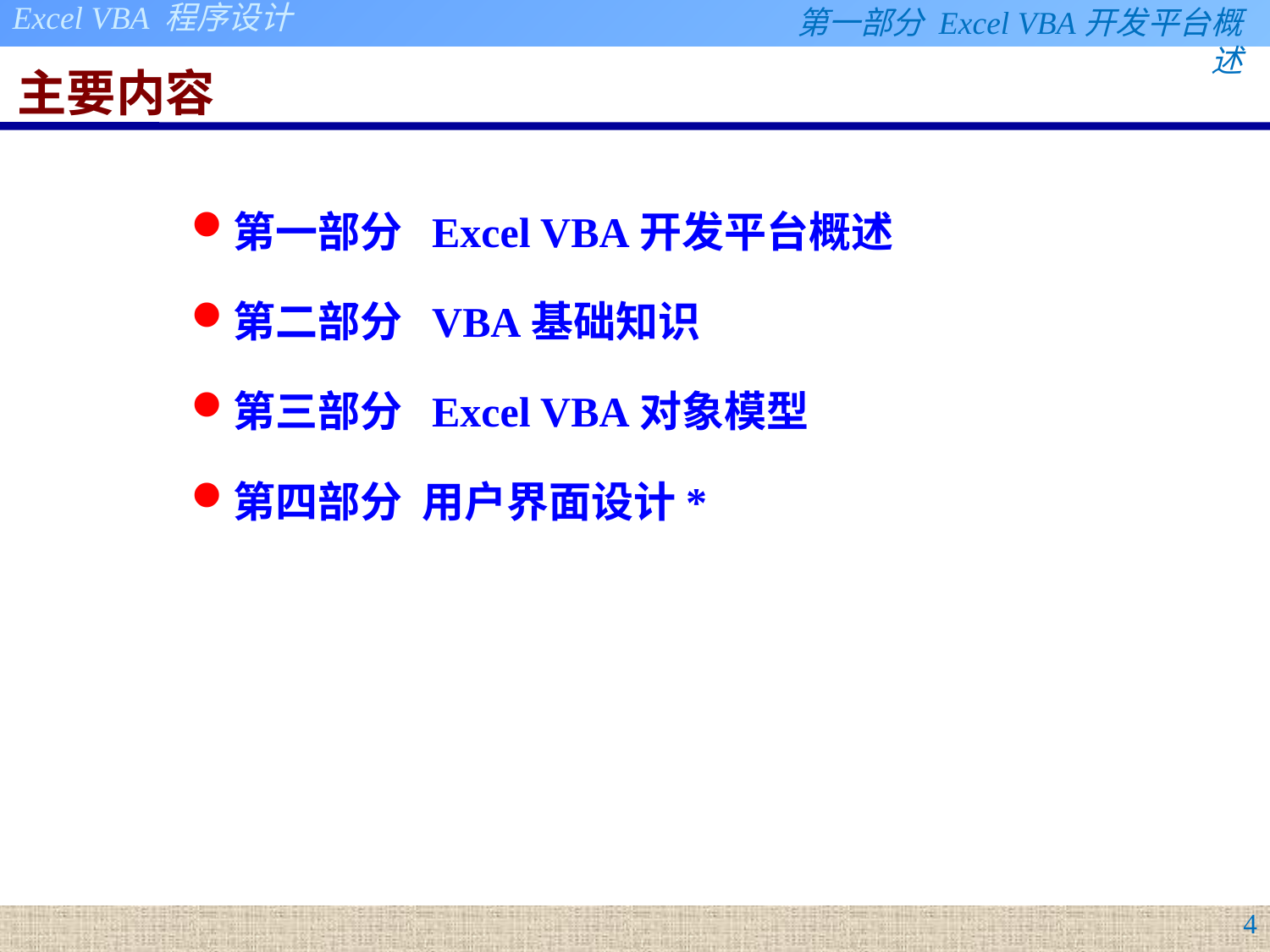

# 主要内容
第一部分  Excel VBA开发平台概述
第二部分  VBA基础知识
第三部分  Excel VBA对象模型
第四部分  用户界面设计*